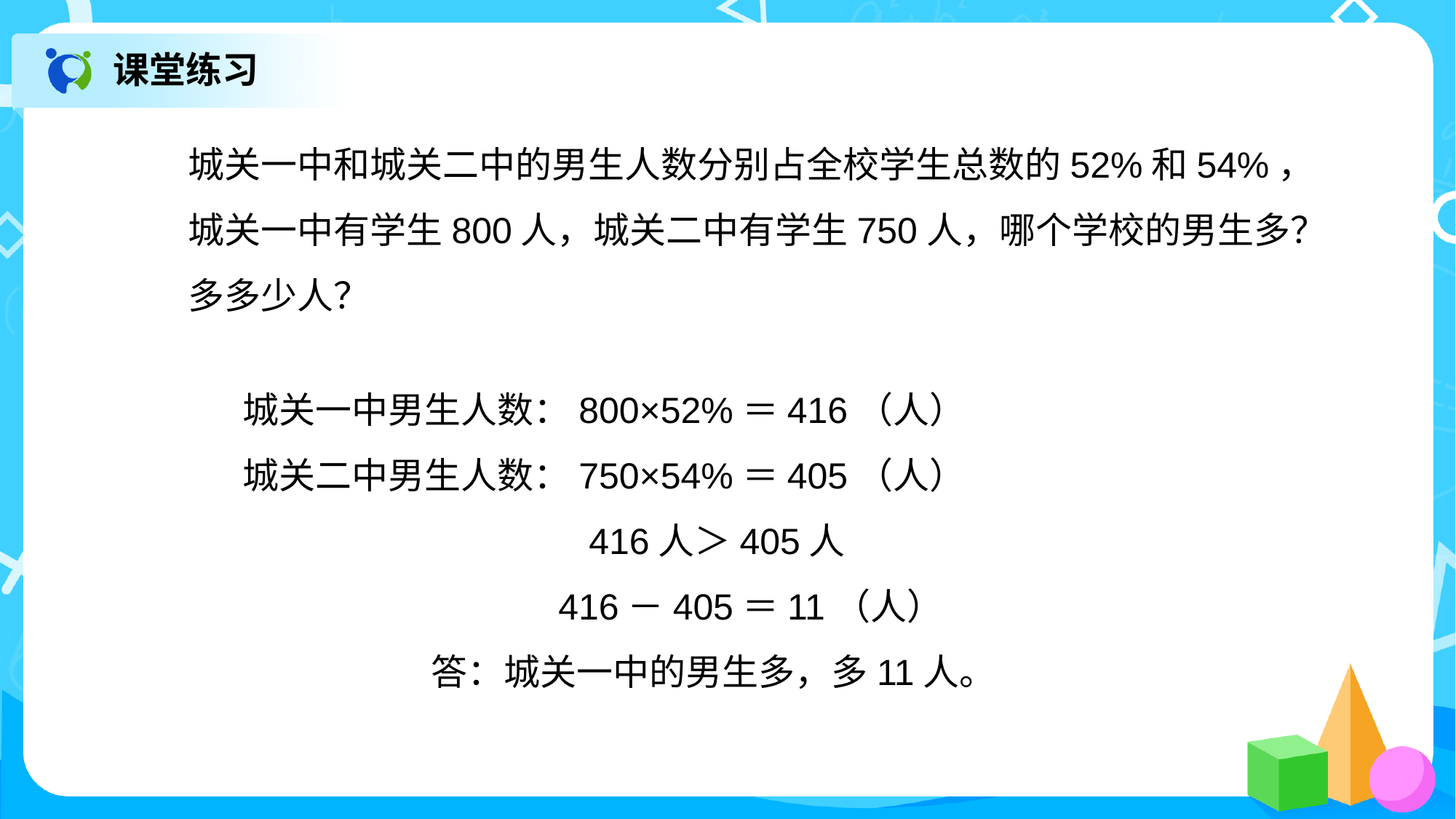

课堂练习
城关一中和城关二中的男生人数分别占全校学生总数的52%和54%，
城关一中有学生800人，城关二中有学生750人，哪个学校的男生多？
多多少人？
城关一中男生人数：800×52%＝416（人）
城关二中男生人数：750×54%＝405（人）
                                  416人＞405人
                               416－405＝11（人）
                      答：城关一中的男生多，多11人。